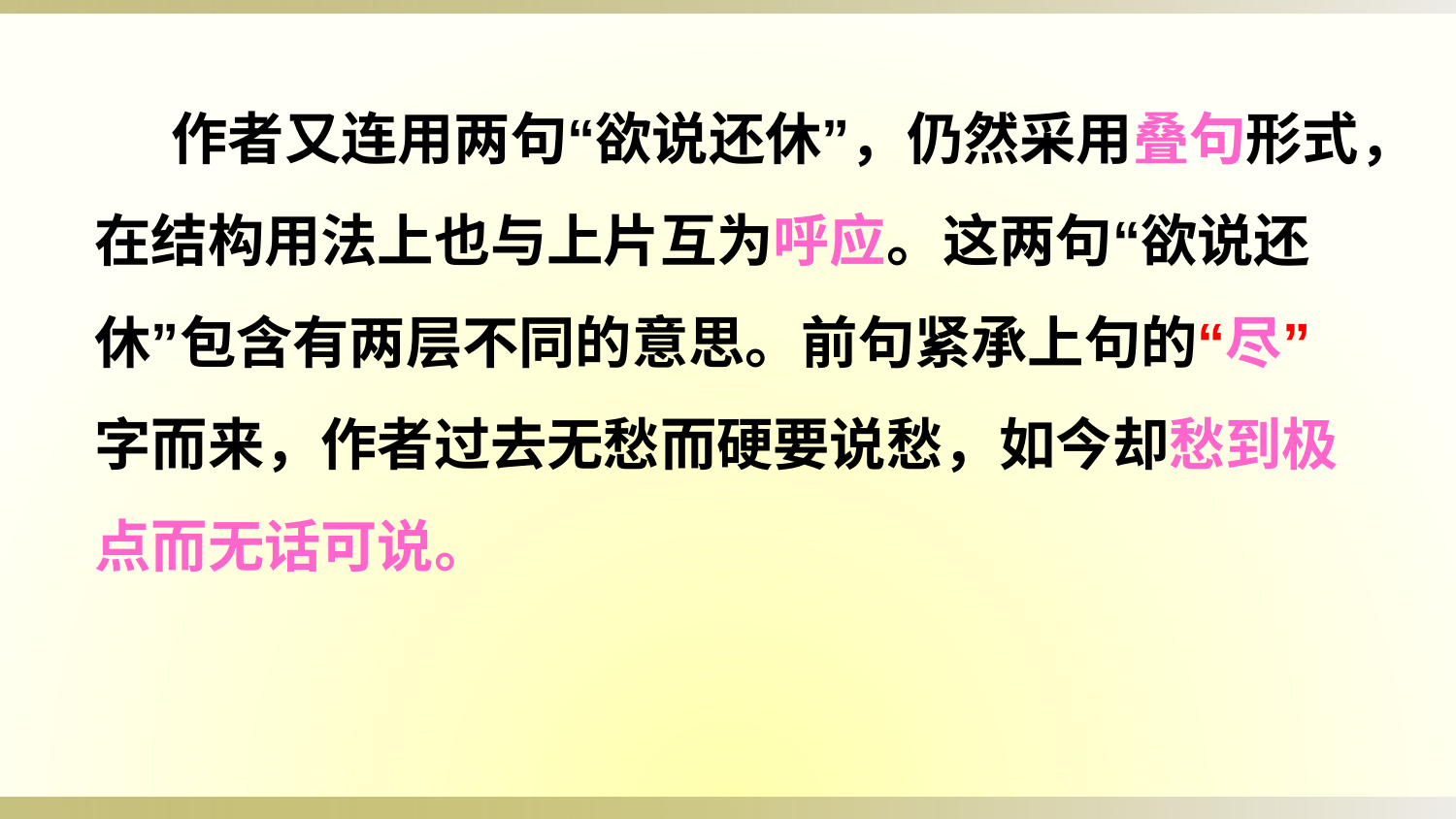

作者又连用两句“欲说还休”，仍然采用叠句形式，在结构用法上也与上片互为呼应。这两句“欲说还休”包含有两层不同的意思。前句紧承上句的“尽”字而来，作者过去无愁而硬要说愁，如今却愁到极点而无话可说。